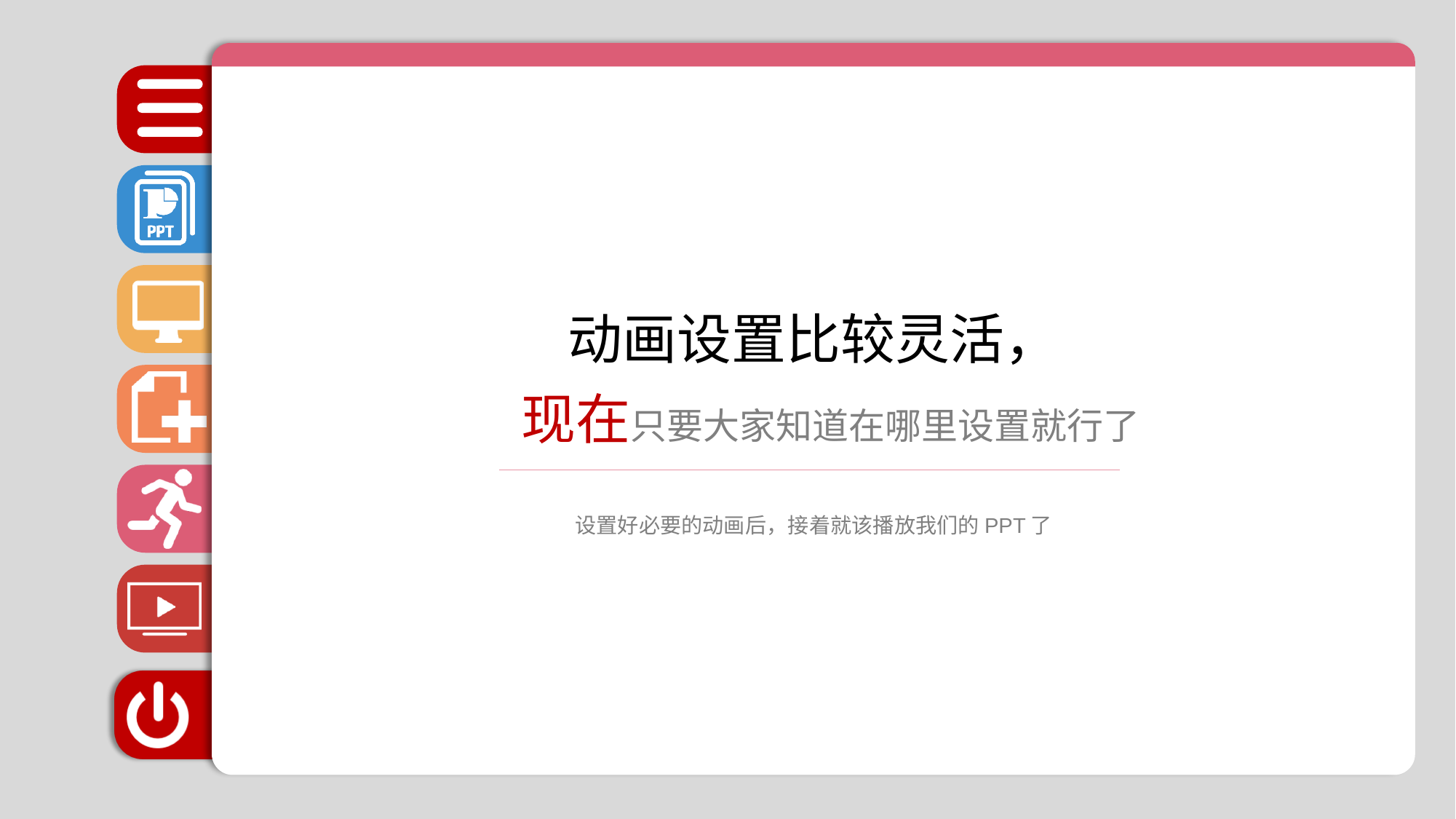

动画设置比较灵活，
现在只要大家知道在哪里设置就行了
设置好必要的动画后，接着就该播放我们的PPT了